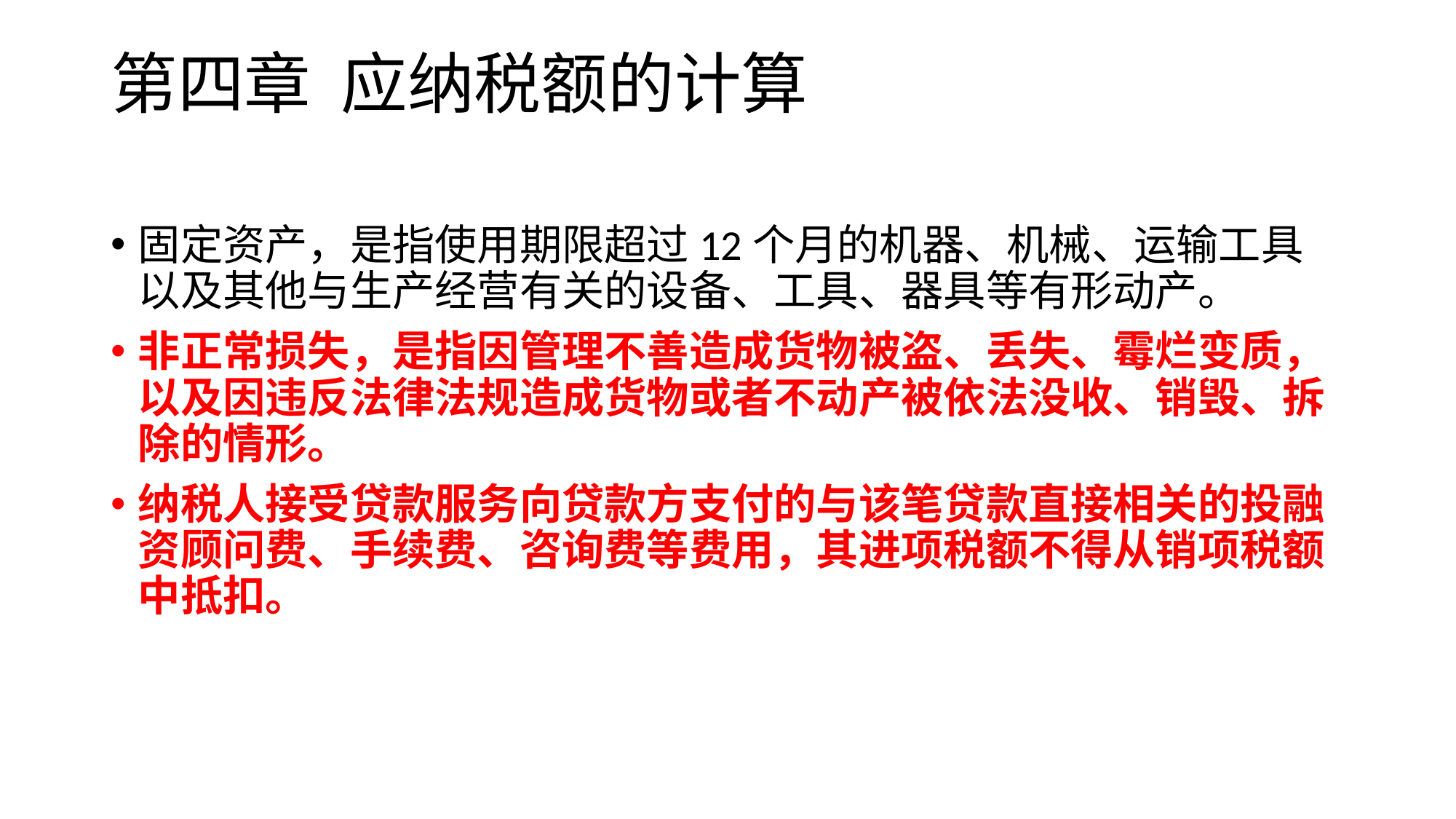

# 第四章  应纳税额的计算

固定资产，是指使用期限超过12个月的机器、机械、运输工具以及其他与生产经营有关的设备、工具、器具等有形动产。
非正常损失，是指因管理不善造成货物被盗、丢失、霉烂变质，以及因违反法律法规造成货物或者不动产被依法没收、销毁、拆除的情形。
纳税人接受贷款服务向贷款方支付的与该笔贷款直接相关的投融资顾问费、手续费、咨询费等费用，其进项税额不得从销项税额中抵扣。